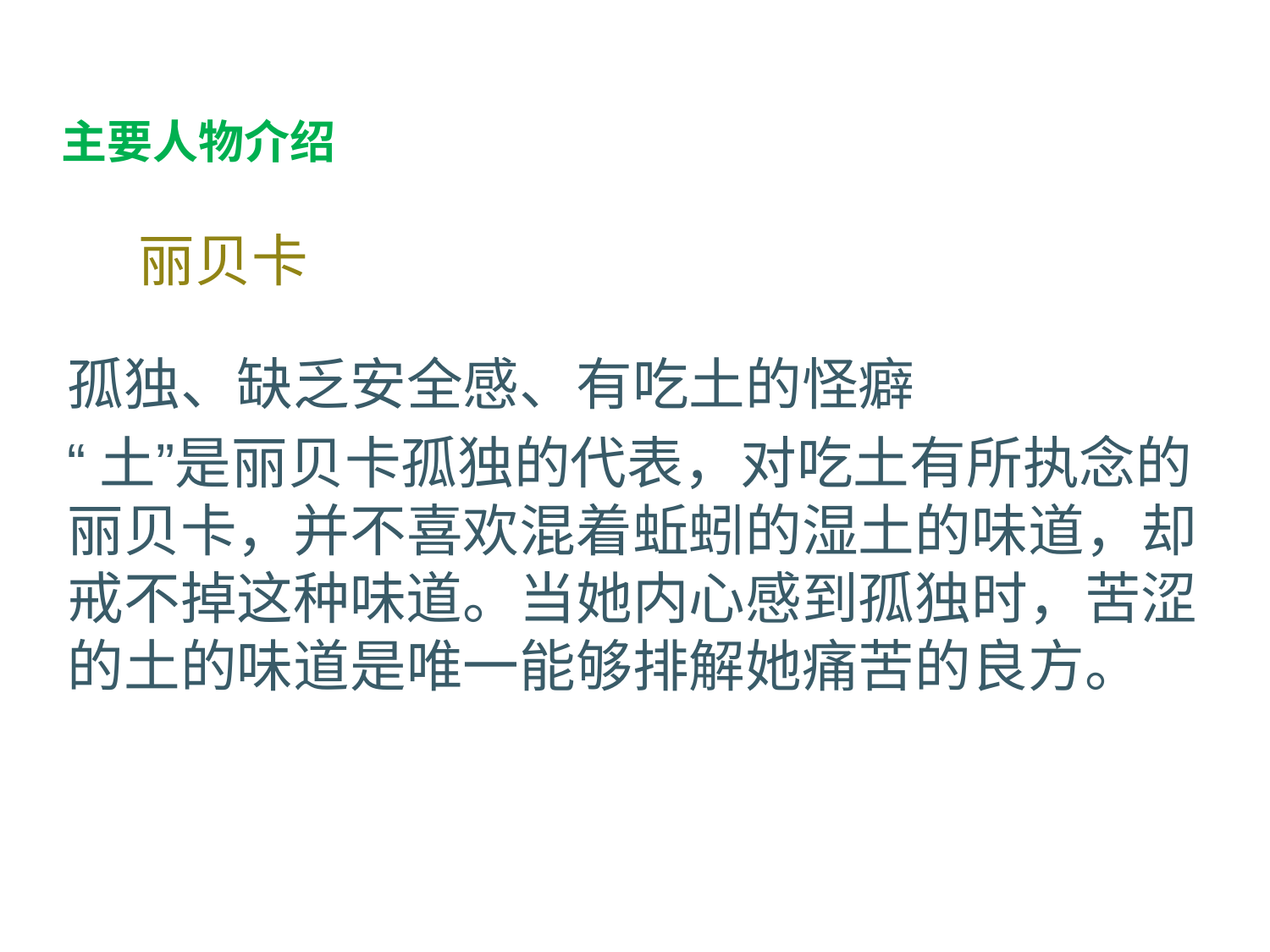

# 主要人物介绍
丽贝卡
孤独、缺乏安全感、有吃土的怪癖
“土”是丽贝卡孤独的代表，对吃土有所执念的丽贝卡，并不喜欢混着蚯蚓的湿土的味道，却戒不掉这种味道。当她内心感到孤独时，苦涩的土的味道是唯一能够排解她痛苦的良方。